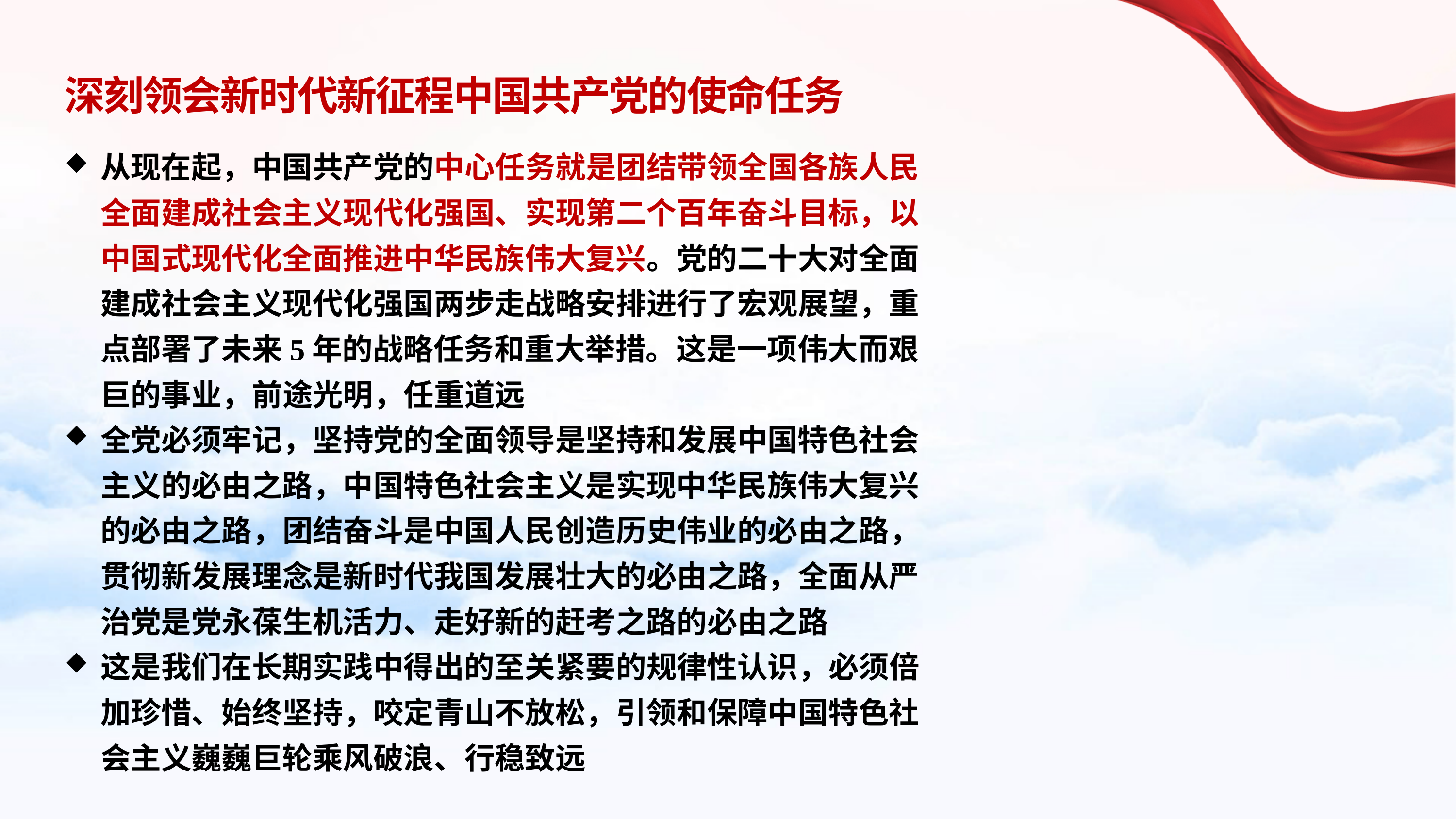

# 深刻领会新时代新征程中国共产党的使命任务
从现在起，中国共产党的中心任务就是团结带领全国各族人民全面建成社会主义现代化强国、实现第二个百年奋斗目标，以中国式现代化全面推进中华民族伟大复兴。党的二十大对全面建成社会主义现代化强国两步走战略安排进行了宏观展望，重点部署了未来5年的战略任务和重大举措。这是一项伟大而艰巨的事业，前途光明，任重道远
全党必须牢记，坚持党的全面领导是坚持和发展中国特色社会主义的必由之路，中国特色社会主义是实现中华民族伟大复兴的必由之路，团结奋斗是中国人民创造历史伟业的必由之路，贯彻新发展理念是新时代我国发展壮大的必由之路，全面从严治党是党永葆生机活力、走好新的赶考之路的必由之路
这是我们在长期实践中得出的至关紧要的规律性认识，必须倍加珍惜、始终坚持，咬定青山不放松，引领和保障中国特色社会主义巍巍巨轮乘风破浪、行稳致远